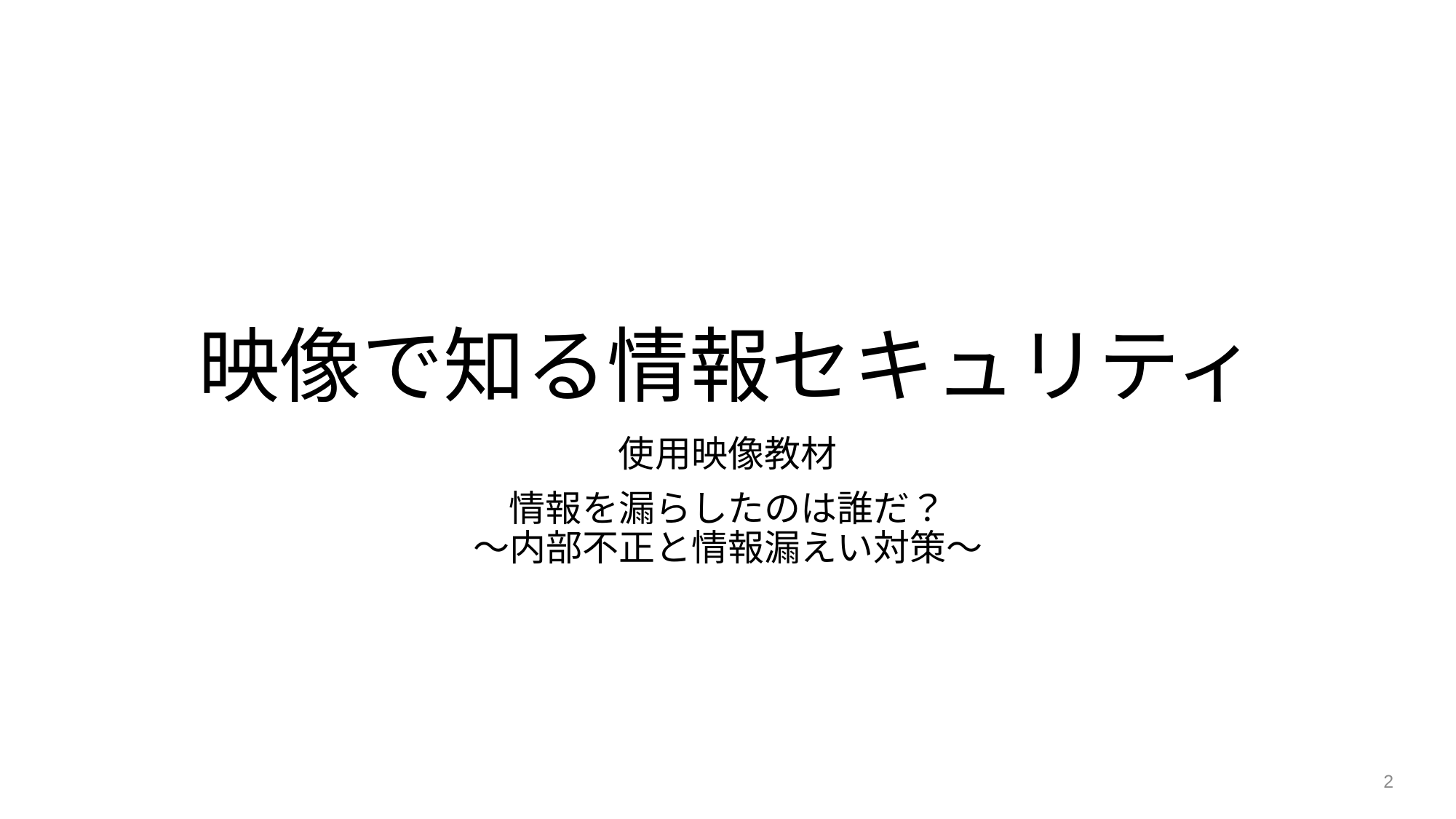

# 映像で知る情報セキュリティ
使用映像教材
情報を漏らしたのは誰だ？
～内部不正と情報漏えい対策～

2